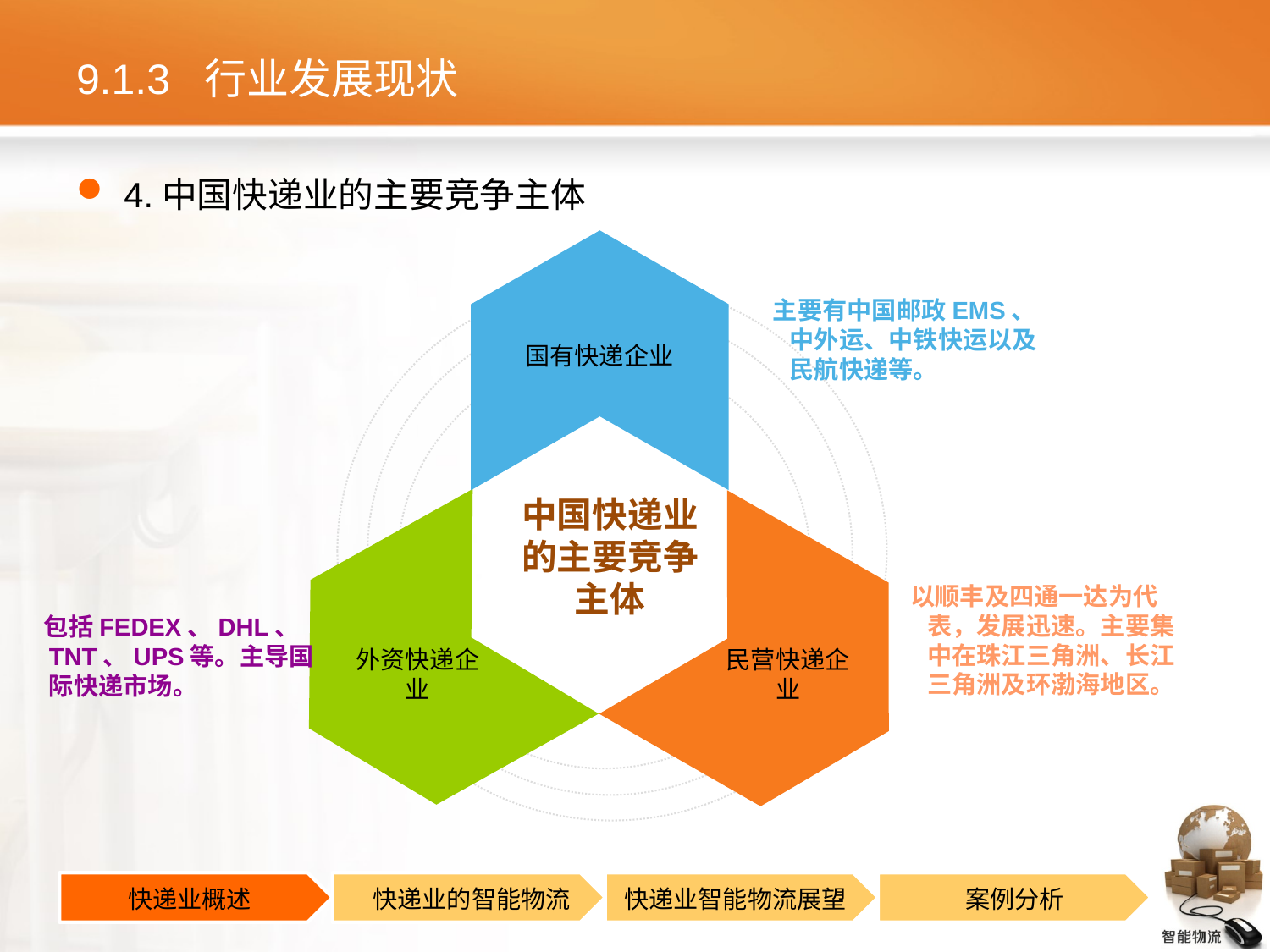

# 9.1.3  行业发展现状
4.中国快递业的主要竞争主体

主要有中国邮政EMS、中外运、中铁快运以及民航快递等。

国有快递企业

中国快递业的主要竞争主体

以顺丰及四通一达为代表，发展迅速。主要集中在珠江三角洲、长江三角洲及环渤海地区。
 包括FEDEX、DHL、TNT、UPS等。主导国际快递市场。
外资快递企业
民营快递企业